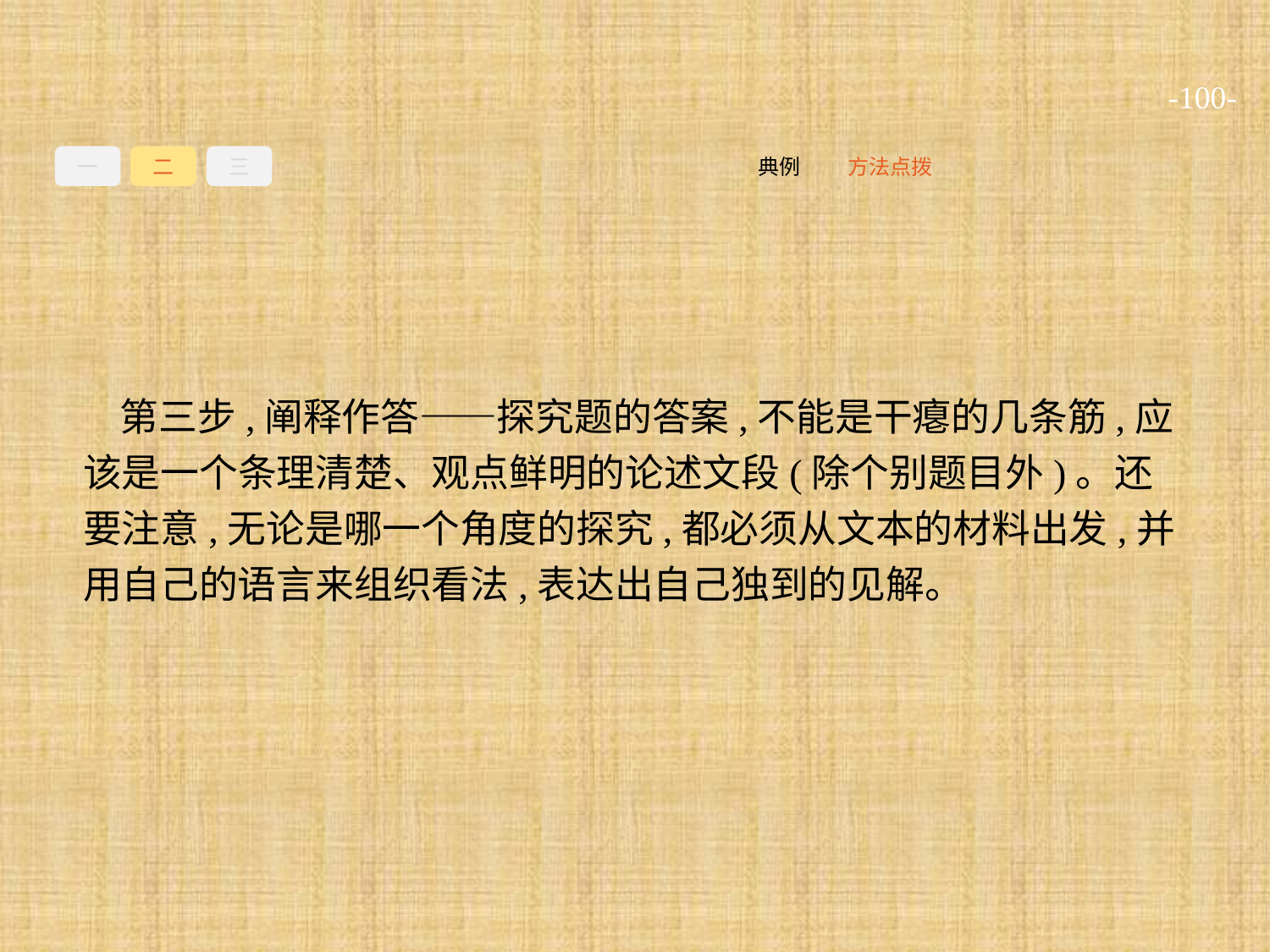

-100-
一
二
三
典例
方法点拨
第三步,阐释作答——探究题的答案,不能是干瘪的几条筋,应该是一个条理清楚、观点鲜明的论述文段(除个别题目外)。还要注意,无论是哪一个角度的探究,都必须从文本的材料出发,并用自己的语言来组织看法,表达出自己独到的见解。